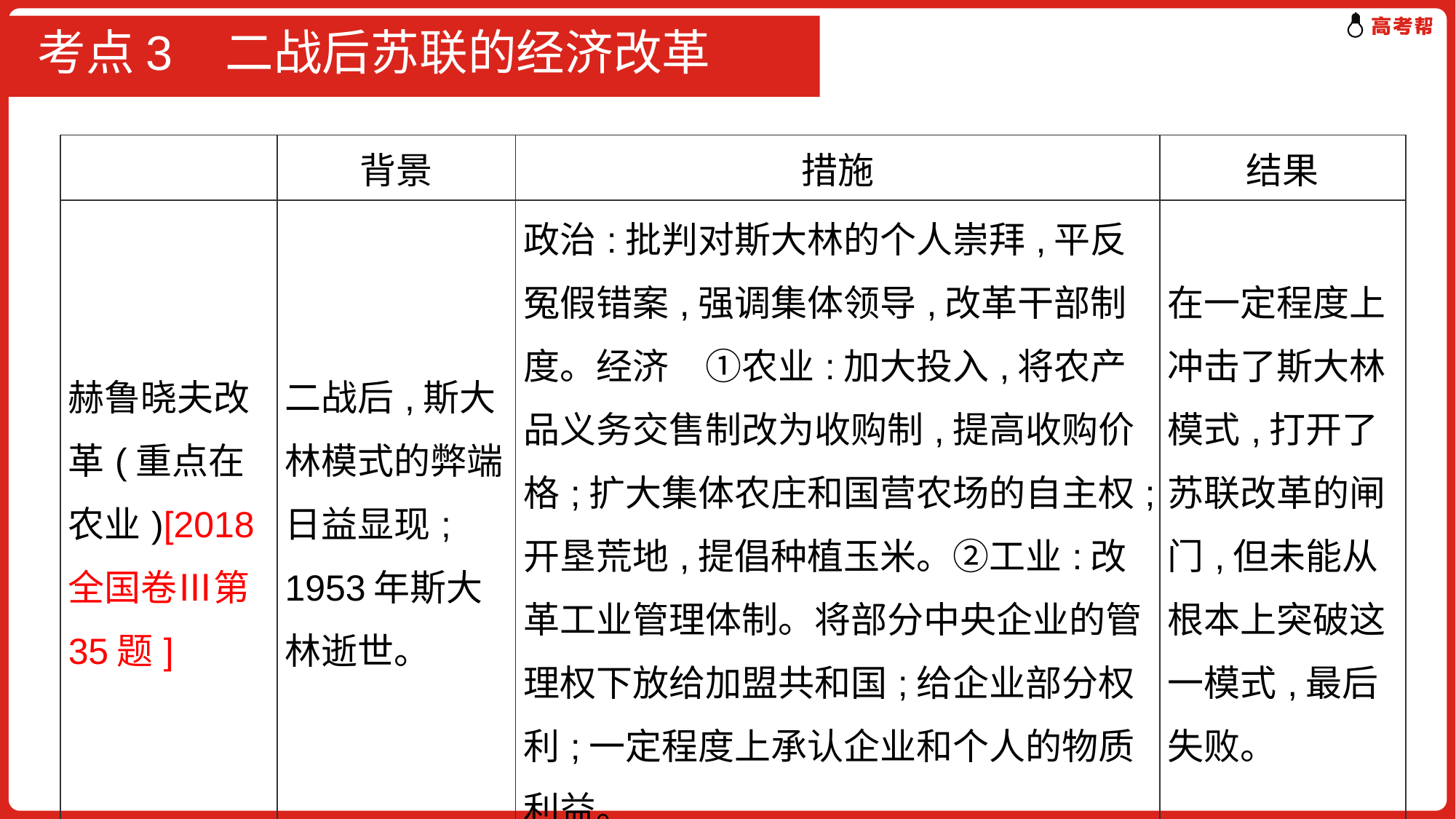

# 考点3   二战后苏联的经济改革
|  | 背景 | 措施 | 结果 |
| --- | --- | --- | --- |
| 赫鲁晓夫改革(重点在农业)[2018全国卷Ⅲ第35题] | 二战后,斯大林模式的弊端日益显现; 1953年斯大林逝世。 | 政治:批判对斯大林的个人崇拜,平反冤假错案,强调集体领导,改革干部制度。经济　①农业:加大投入,将农产品义务交售制改为收购制,提高收购价格;扩大集体农庄和国营农场的自主权;开垦荒地,提倡种植玉米。②工业:改革工业管理体制。将部分中央企业的管理权下放给加盟共和国;给企业部分权利;一定程度上承认企业和个人的物质利益。 | 在一定程度上冲击了斯大林模式,打开了苏联改革的闸门,但未能从根本上突破这一模式,最后失败。 |